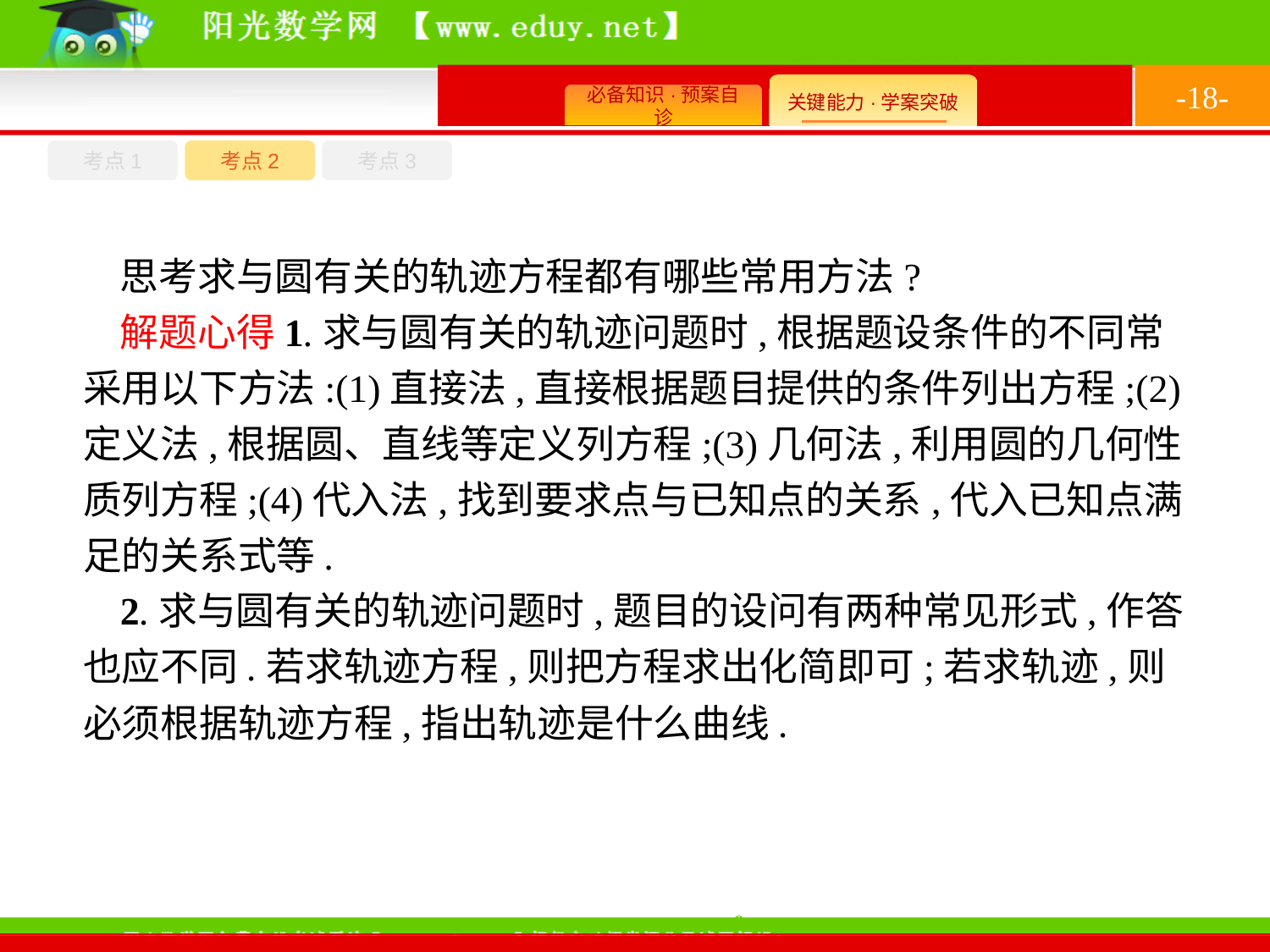

-18-
考点1
考点3
考点2
思考求与圆有关的轨迹方程都有哪些常用方法?
解题心得1.求与圆有关的轨迹问题时,根据题设条件的不同常采用以下方法:(1)直接法,直接根据题目提供的条件列出方程;(2)定义法,根据圆、直线等定义列方程;(3)几何法,利用圆的几何性质列方程;(4)代入法,找到要求点与已知点的关系,代入已知点满足的关系式等.
2.求与圆有关的轨迹问题时,题目的设问有两种常见形式,作答也应不同.若求轨迹方程,则把方程求出化简即可;若求轨迹,则必须根据轨迹方程,指出轨迹是什么曲线.